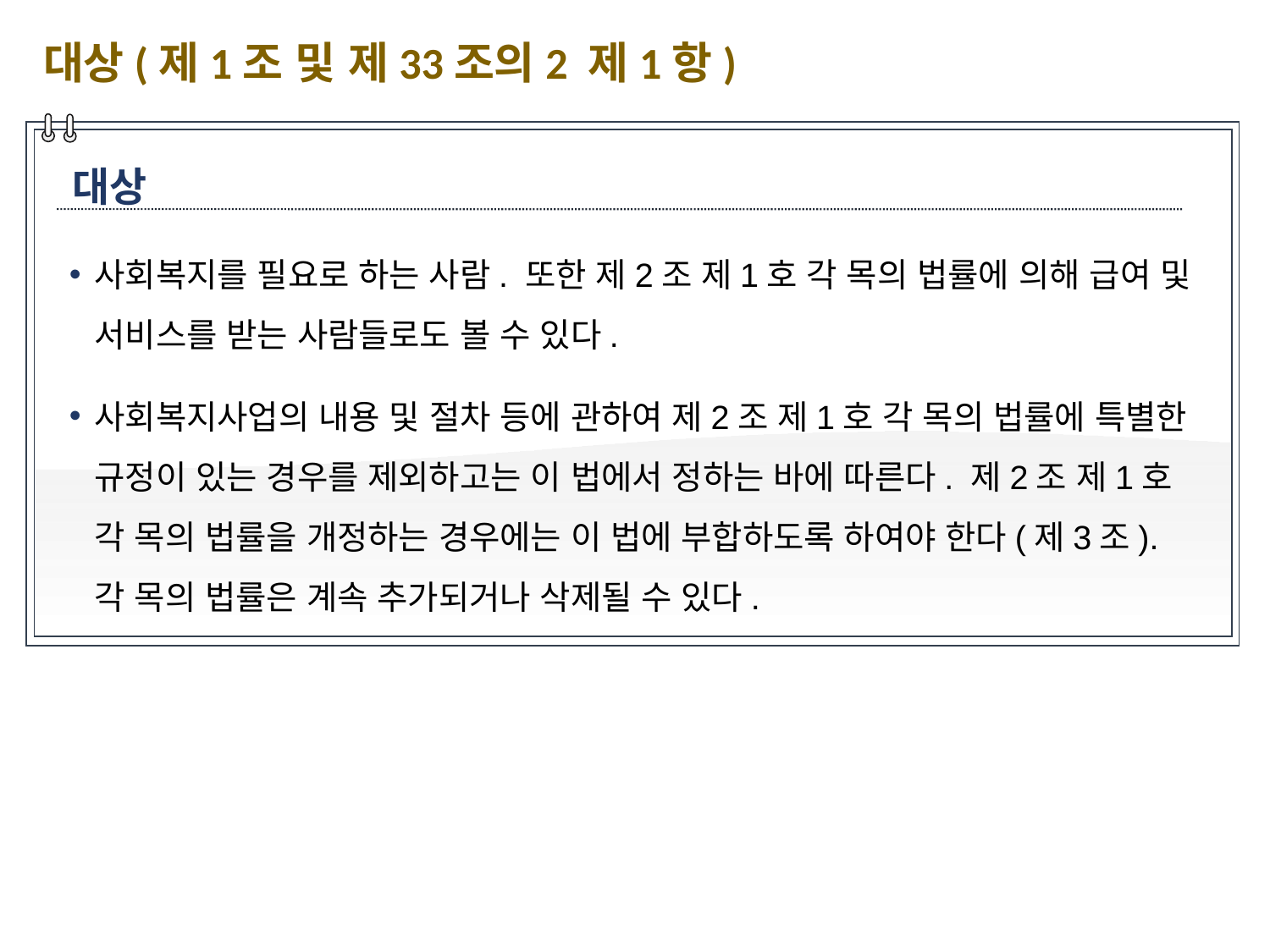

대상(제1조 및 제33조의2 제1항)

대상

사회복지를 필요로 하는 사람. 또한 제2조 제1호 각 목의 법률에 의해 급여 및 서비스를 받는 사람들로도 볼 수 있다.
사회복지사업의 내용 및 절차 등에 관하여 제2조 제1호 각 목의 법률에 특별한 규정이 있는 경우를 제외하고는 이 법에서 정하는 바에 따른다. 제2조 제1호 각 목의 법률을 개정하는 경우에는 이 법에 부합하도록 하여야 한다(제3조). 각 목의 법률은 계속 추가되거나 삭제될 수 있다.